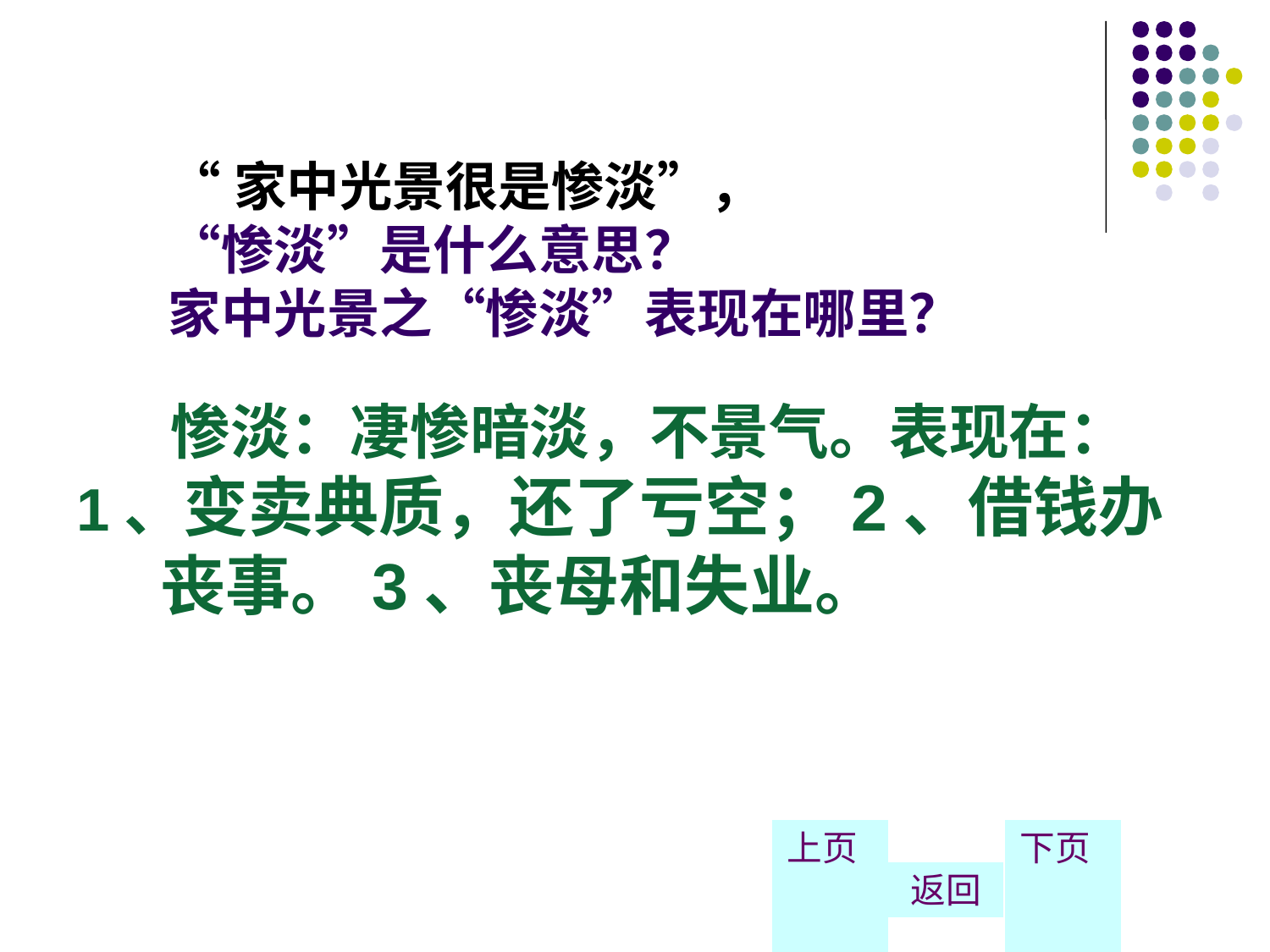

# “家中光景很是惨淡”， “惨淡”是什么意思？ 家中光景之“惨淡”表现在哪里？
      惨淡：凄惨暗淡，不景气。表现在：
1、变卖典质，还了亏空；2、借钱办丧事。3、丧母和失业。
上页
返回
下页